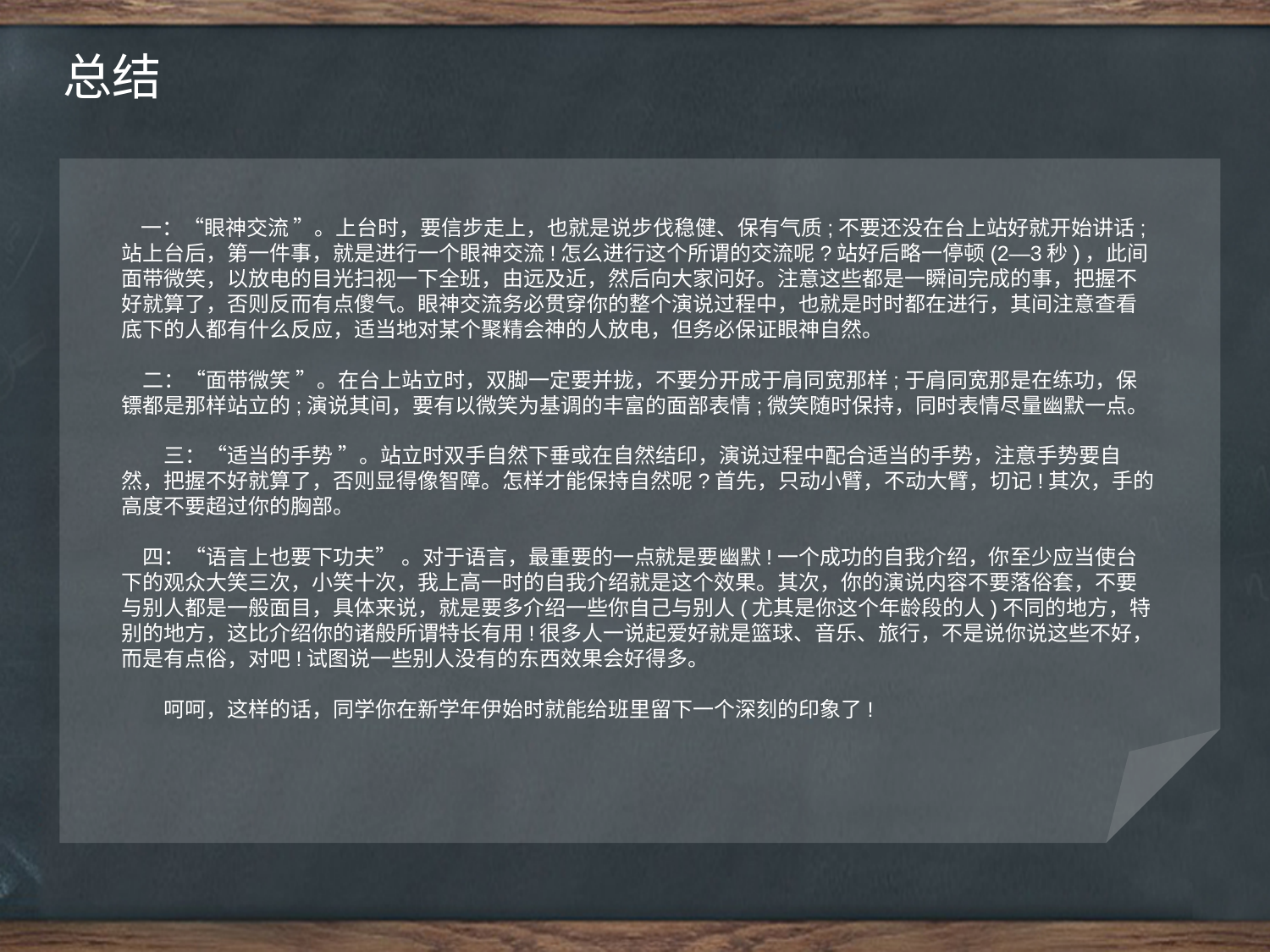

总结

   一：“眼神交流 ”。上台时，要信步走上，也就是说步伐稳健、保有气质;不要还没在台上站好就开始讲话;站上台后，第一件事，就是进行一个眼神交流!怎么进行这个所谓的交流呢?站好后略一停顿(2—3秒)，此间面带微笑，以放电的目光扫视一下全班，由远及近，然后向大家问好。注意这些都是一瞬间完成的事，把握不好就算了，否则反而有点傻气。眼神交流务必贯穿你的整个演说过程中，也就是时时都在进行，其间注意查看底下的人都有什么反应，适当地对某个聚精会神的人放电，但务必保证眼神自然。

　二：“面带微笑 ”。在台上站立时，双脚一定要并拢，不要分开成于肩同宽那样;于肩同宽那是在练功，保镖都是那样站立的;演说其间，要有以微笑为基调的丰富的面部表情;微笑随时保持，同时表情尽量幽默一点。

　　三：“适当的手势 ”。站立时双手自然下垂或在自然结印，演说过程中配合适当的手势，注意手势要自然，把握不好就算了，否则显得像智障。怎样才能保持自然呢?首先，只动小臂，不动大臂，切记!其次，手的高度不要超过你的胸部。

　四：“语言上也要下功夫” 。对于语言，最重要的一点就是要幽默!一个成功的自我介绍，你至少应当使台下的观众大笑三次，小笑十次，我上高一时的自我介绍就是这个效果。其次，你的演说内容不要落俗套，不要与别人都是一般面目，具体来说，就是要多介绍一些你自己与别人(尤其是你这个年龄段的人)不同的地方，特别的地方，这比介绍你的诸般所谓特长有用!很多人一说起爱好就是篮球、音乐、旅行，不是说你说这些不好，而是有点俗，对吧!试图说一些别人没有的东西效果会好得多。

　　呵呵，这样的话，同学你在新学年伊始时就能给班里留下一个深刻的印象了!

点击添加文本
点击添加文本
点击添加文本
点击添加文本